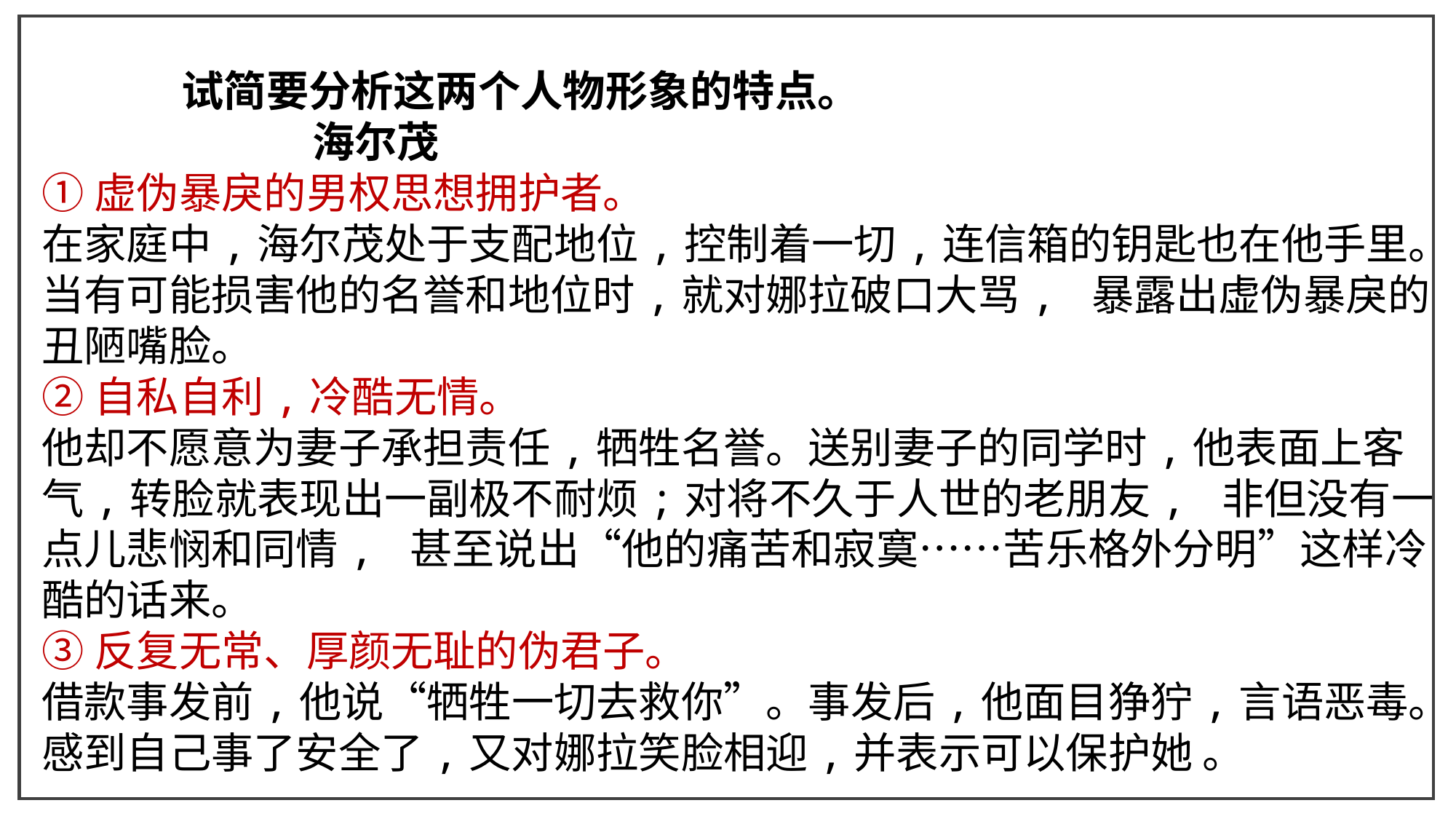

试简要分析这两个人物形象的特点。
                           海尔茂
①虚伪暴戾的男权思想拥护者。
在家庭中,海尔茂处于支配地位,控制着一切,连信箱的钥匙也在他手里。当有可能损害他的名誉和地位时,就对娜拉破口大骂, 暴露出虚伪暴戾的丑陋嘴脸。
②自私自利,冷酷无情。
他却不愿意为妻子承担责任,牺牲名誉。送别妻子的同学时,他表面上客气,转脸就表现出一副极不耐烦;对将不久于人世的老朋友, 非但没有一点儿悲悯和同情, 甚至说出“他的痛苦和寂寞……苦乐格外分明”这样冷酷的话来。
③反复无常、厚颜无耻的伪君子。
借款事发前,他说“牺牲一切去救你”。事发后,他面目狰狞,言语恶毒。感到自己事了安全了,又对娜拉笑脸相迎,并表示可以保护她 。